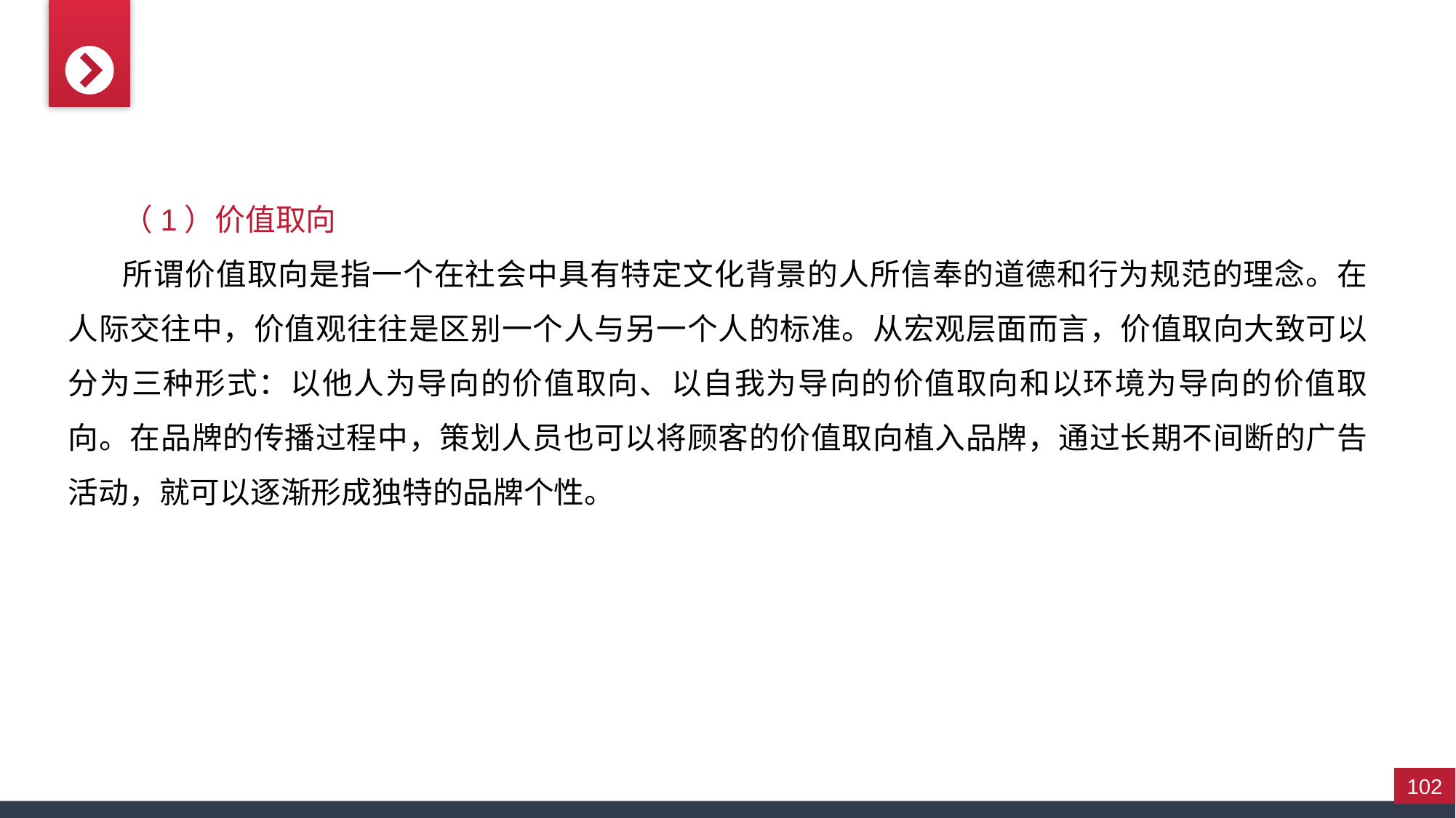

（1）价值取向
所谓价值取向是指一个在社会中具有特定文化背景的人所信奉的道德和行为规范的理念。在人际交往中，价值观往往是区别一个人与另一个人的标准。从宏观层面而言，价值取向大致可以分为三种形式：以他人为导向的价值取向、以自我为导向的价值取向和以环境为导向的价值取向。在品牌的传播过程中，策划人员也可以将顾客的价值取向植入品牌，通过长期不间断的广告活动，就可以逐渐形成独特的品牌个性。